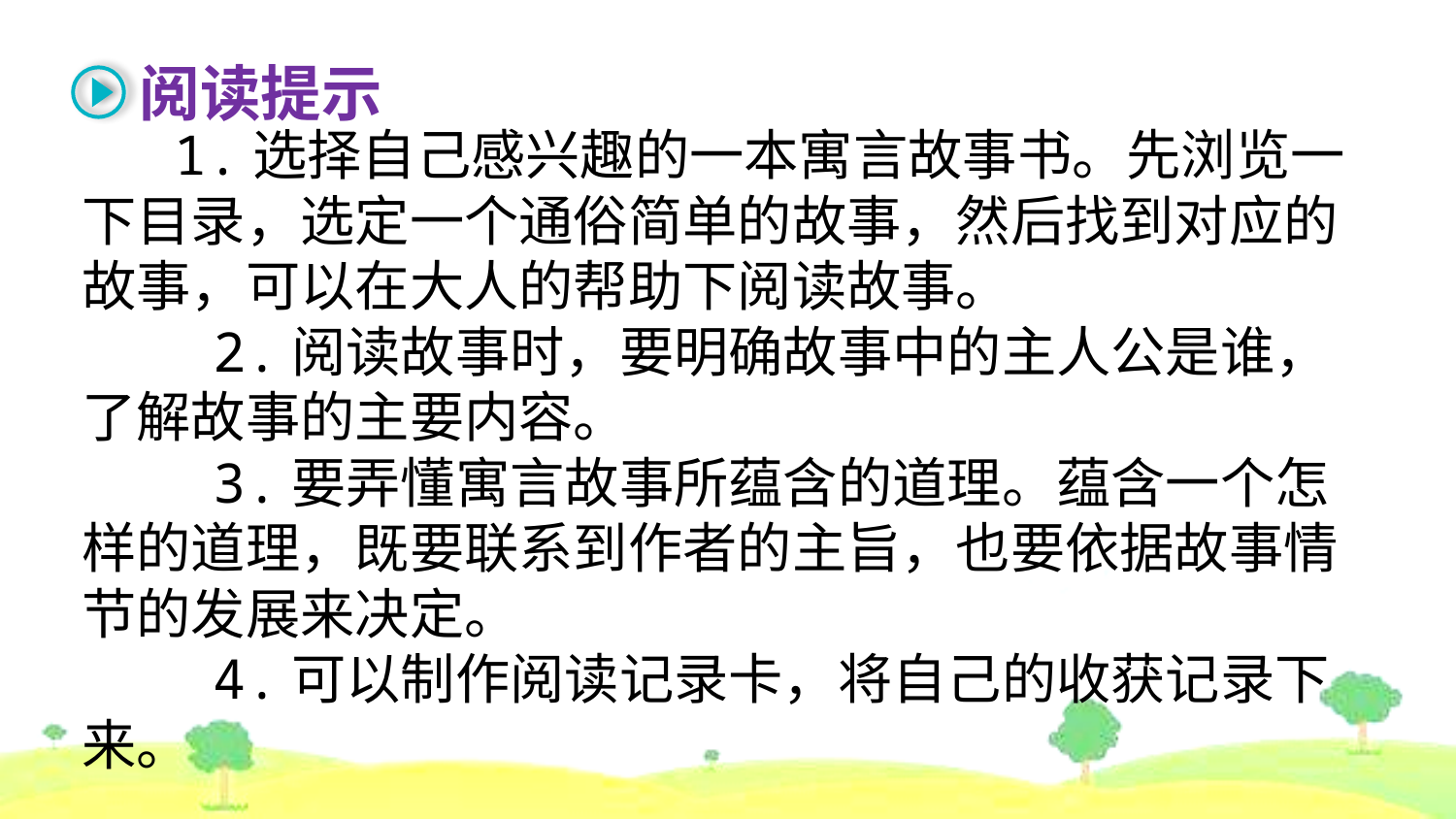

阅读提示

　  1.选择自己感兴趣的一本寓言故事书。先浏览一下目录，选定一个通俗简单的故事，然后找到对应的故事，可以在大人的帮助下阅读故事。
    2.阅读故事时，要明确故事中的主人公是谁，了解故事的主要内容。
    3.要弄懂寓言故事所蕴含的道理。蕴含一个怎样的道理，既要联系到作者的主旨，也要依据故事情节的发展来决定。
    4.可以制作阅读记录卡，将自己的收获记录下来。